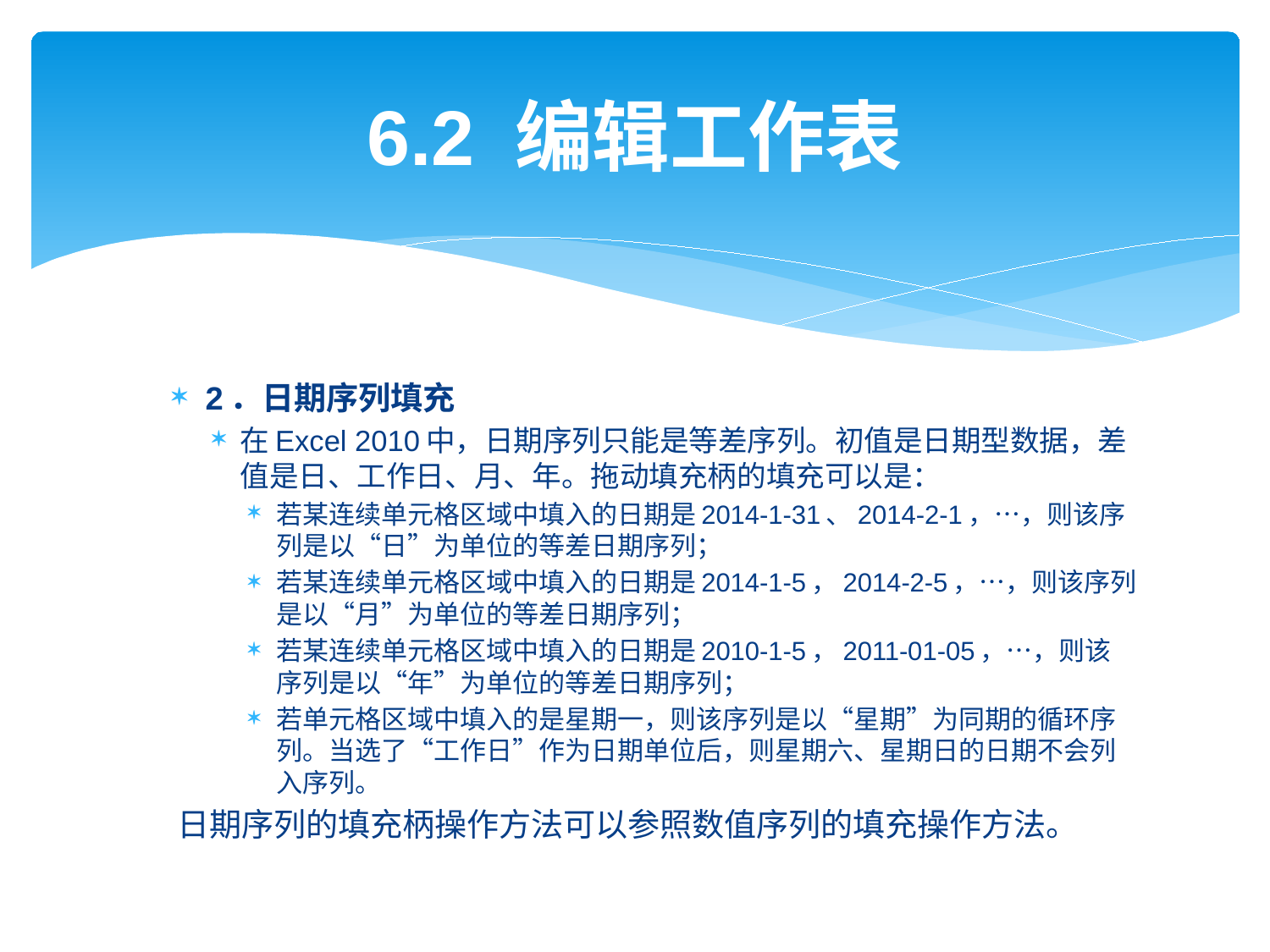

# 6.2 编辑工作表
2．日期序列填充
在Excel 2010中，日期序列只能是等差序列。初值是日期型数据，差值是日、工作日、月、年。拖动填充柄的填充可以是：
若某连续单元格区域中填入的日期是2014-1-31、2014-2-1，…，则该序列是以“日”为单位的等差日期序列；
若某连续单元格区域中填入的日期是2014-1-5，2014-2-5，…，则该序列是以“月”为单位的等差日期序列；
若某连续单元格区域中填入的日期是2010-1-5，2011-01-05，…，则该序列是以“年”为单位的等差日期序列；
若单元格区域中填入的是星期一，则该序列是以“星期”为同期的循环序列。当选了“工作日”作为日期单位后，则星期六、星期日的日期不会列入序列。
日期序列的填充柄操作方法可以参照数值序列的填充操作方法。